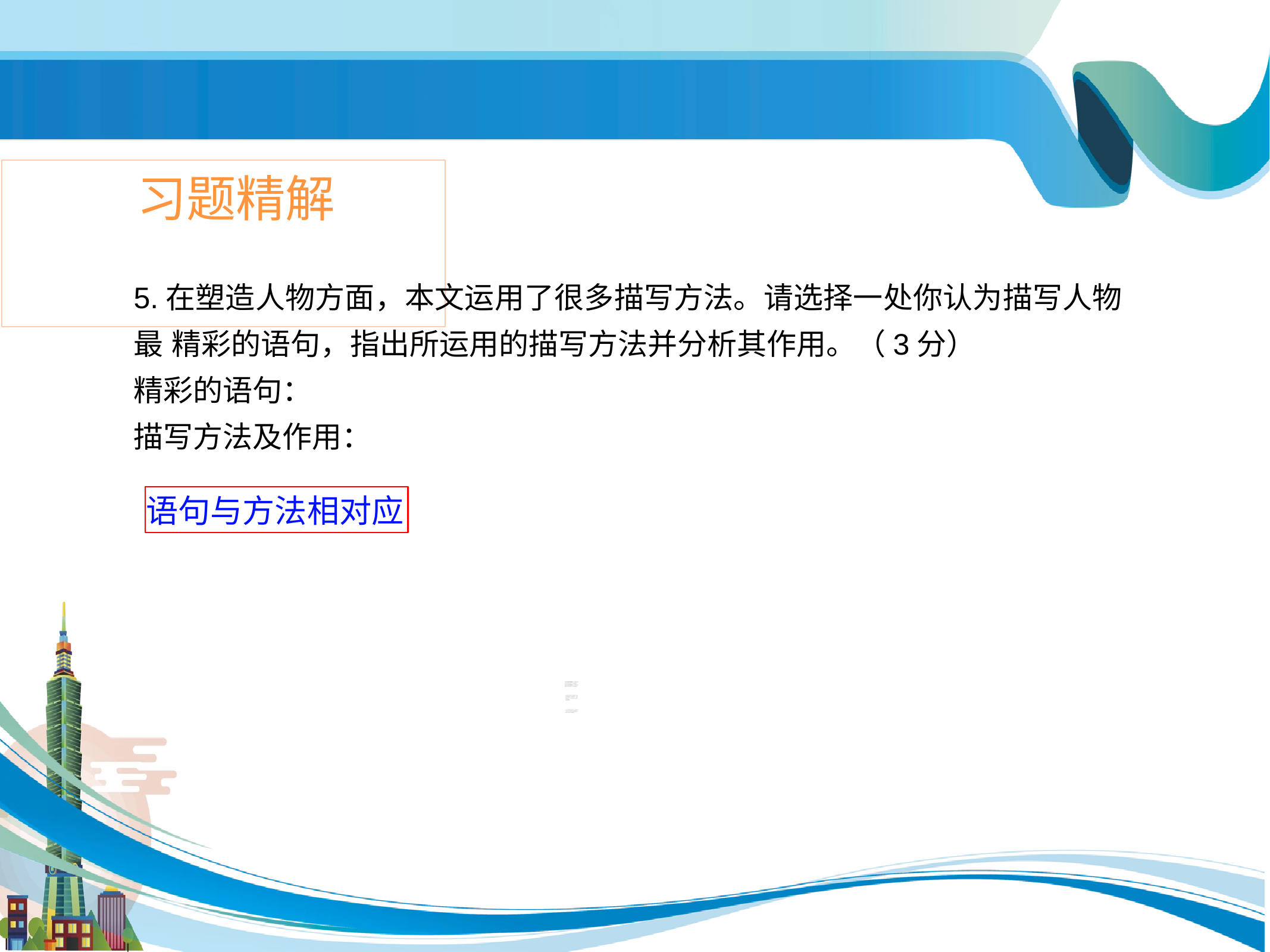

# 习题精解
5.在塑造人物方面，本文运用了很多描写方法。请选择一处你认为描写人物最 精彩的语句，指出所运用的描写方法并分析其作用。（3分）
精彩的语句：
描写方法及作用：

语句与方法相对应